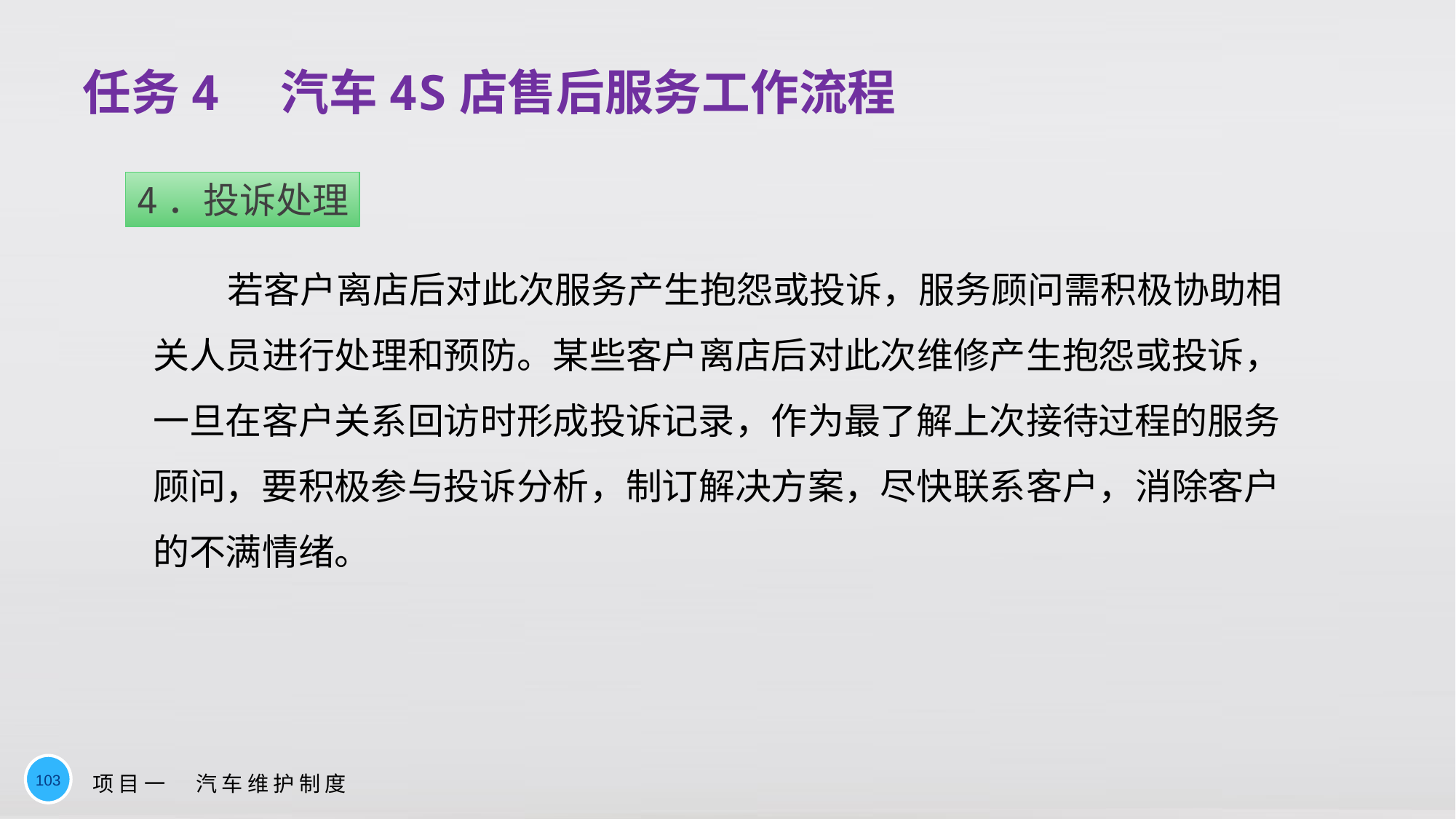

# 任务4　汽车4S店售后服务工作流程
4．投诉处理
若客户离店后对此次服务产生抱怨或投诉，服务顾问需积极协助相关人员进行处理和预防。某些客户离店后对此次维修产生抱怨或投诉，一旦在客户关系回访时形成投诉记录，作为最了解上次接待过程的服务顾问，要积极参与投诉分析，制订解决方案，尽快联系客户，消除客户的不满情绪。
103